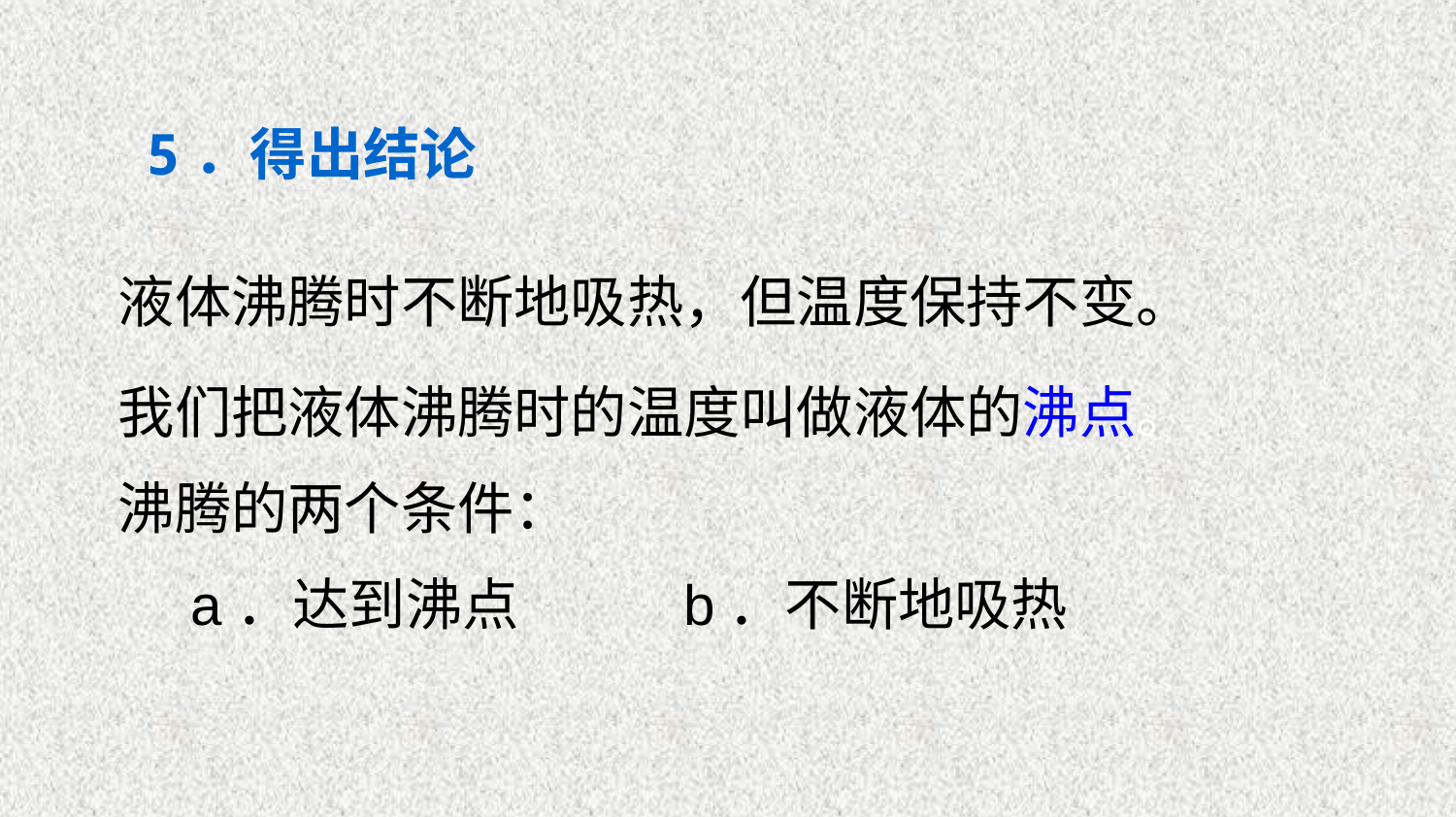

5．得出结论
液体沸腾时不断地吸热，但温度保持不变。
我们把液体沸腾时的温度叫做液体的沸点。
沸腾的两个条件：
a．达到沸点   　　b．不断地吸热